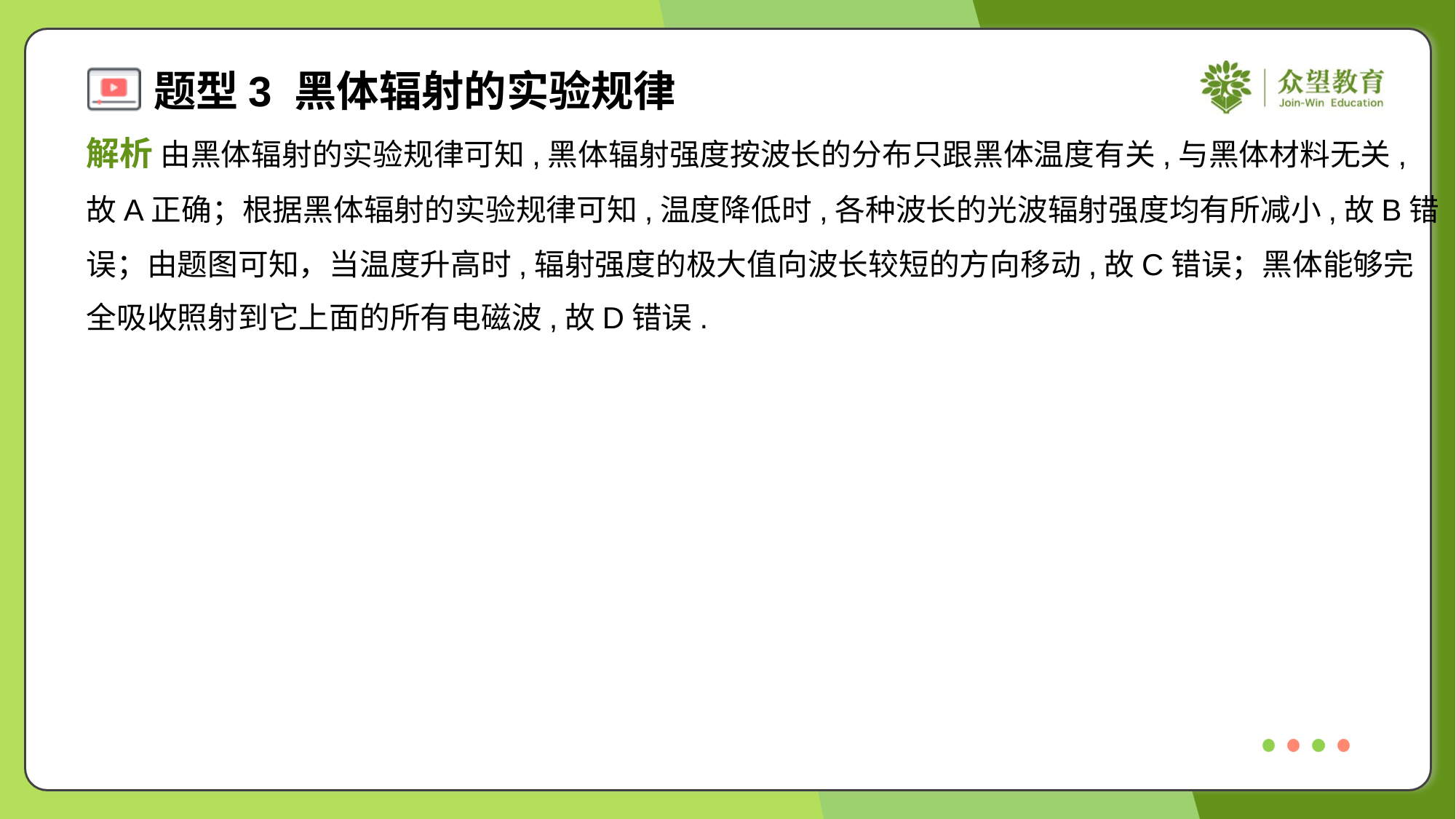

解析 由黑体辐射的实验规律可知,黑体辐射强度按波长的分布只跟黑体温度有关,与黑体材料无关,
故A正确；根据黑体辐射的实验规律可知,温度降低时,各种波长的光波辐射强度均有所减小,故B错
误；由题图可知，当温度升高时,辐射强度的极大值向波长较短的方向移动,故C错误；黑体能够完
全吸收照射到它上面的所有电磁波,故D错误.